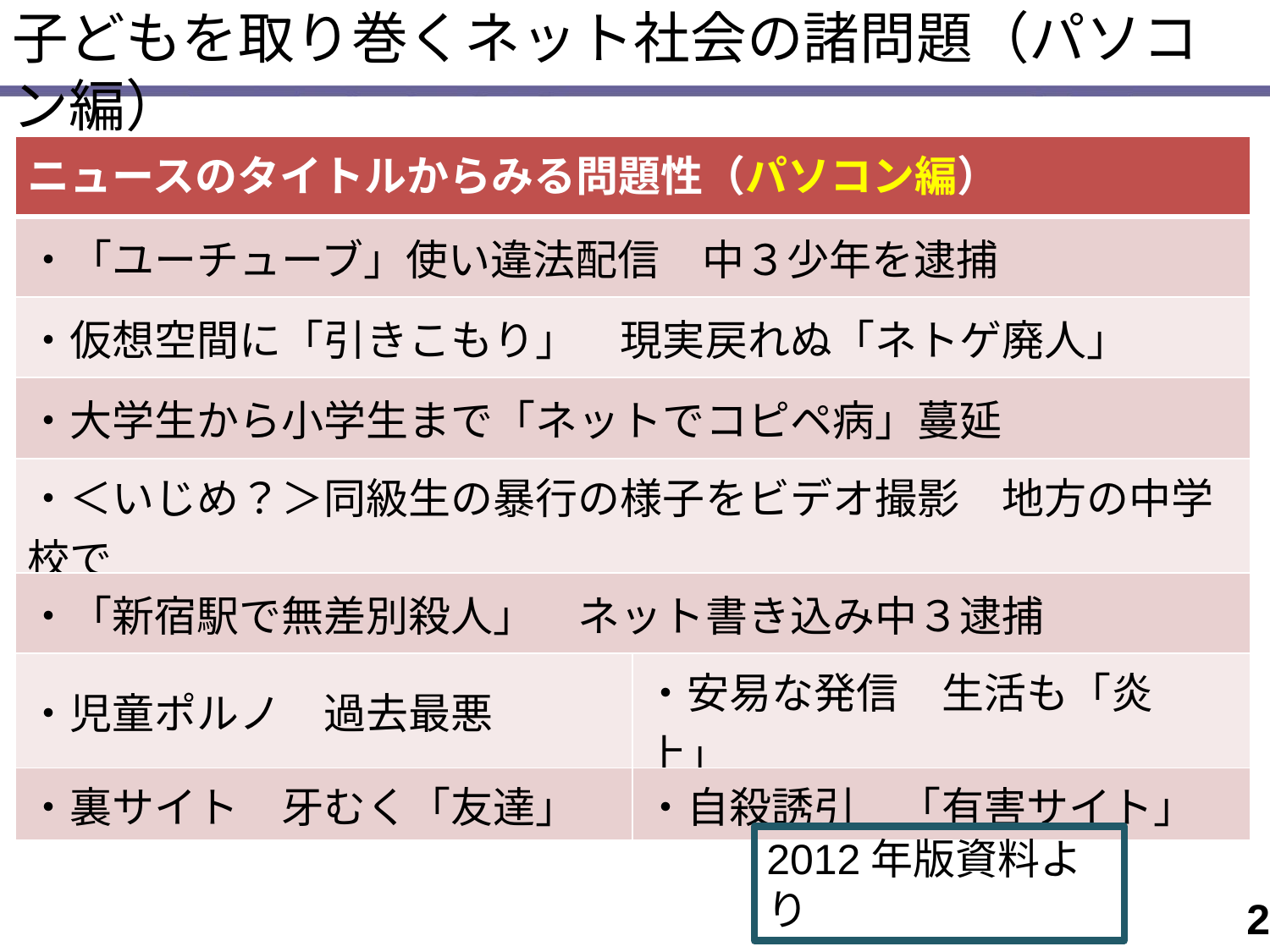

子どもを取り巻くネット社会の諸問題（パソコン編）
| ニュースのタイトルからみる問題性（パソコン編） |  |
| --- | --- |
| ・「ユーチューブ」使い違法配信　中３少年を逮捕 |  |
| ・仮想空間に「引きこもり」　現実戻れぬ「ネトゲ廃人」 |  |
| ・大学生から小学生まで「ネットでコピペ病」蔓延 |  |
| ・＜いじめ？＞同級生の暴行の様子をビデオ撮影　地方の中学校で |  |
| ・「新宿駅で無差別殺人」　ネット書き込み中３逮捕 |  |
| ・児童ポルノ　過去最悪 | ・安易な発信　生活も「炎上」 |
| ・裏サイト　牙むく「友達」 | ・自殺誘引　「有害サイト」 |
2012年版資料より

2